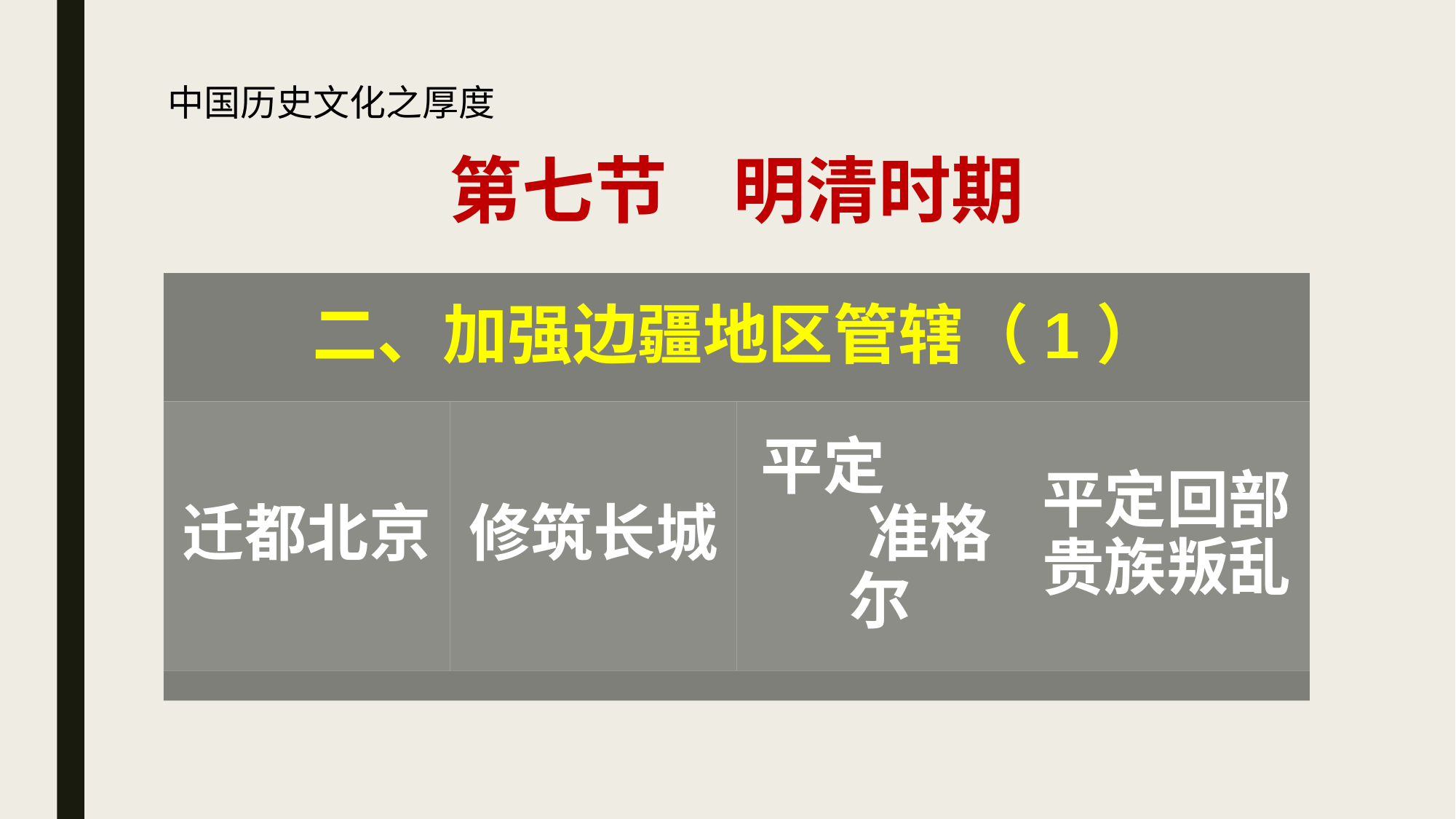

中国历史文化之厚度
# 第七节    明清时期
二、加强边疆地区管辖（1）
迁都北京
修筑长城
平定                准格尔
平定回部贵族叛乱